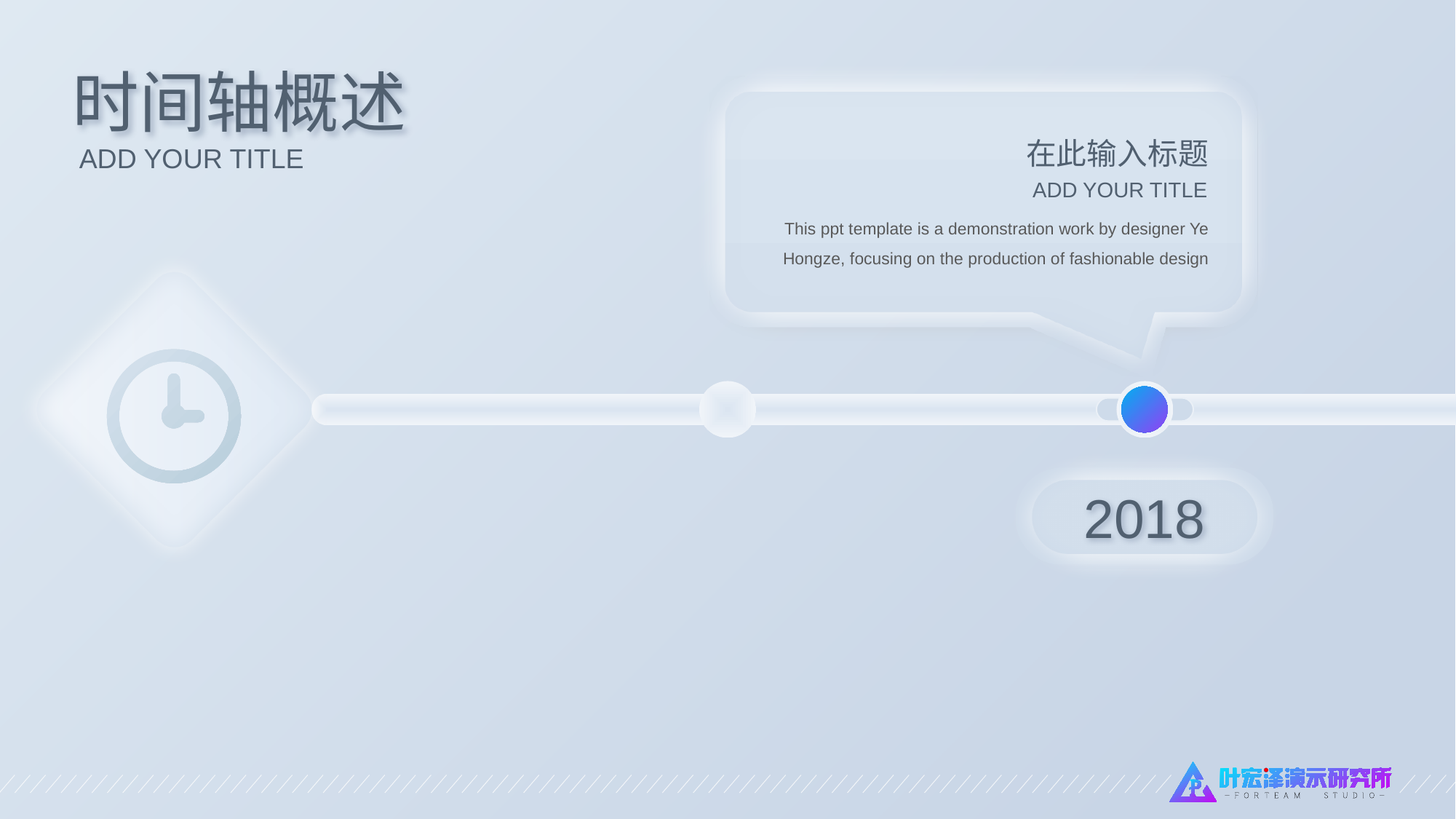

时间轴概述

在此输入标题
ADD YOUR TITLE
ADD YOUR TITLE
This ppt template is a demonstration work by designer Ye Hongze, focusing on the production of fashionable design

2018